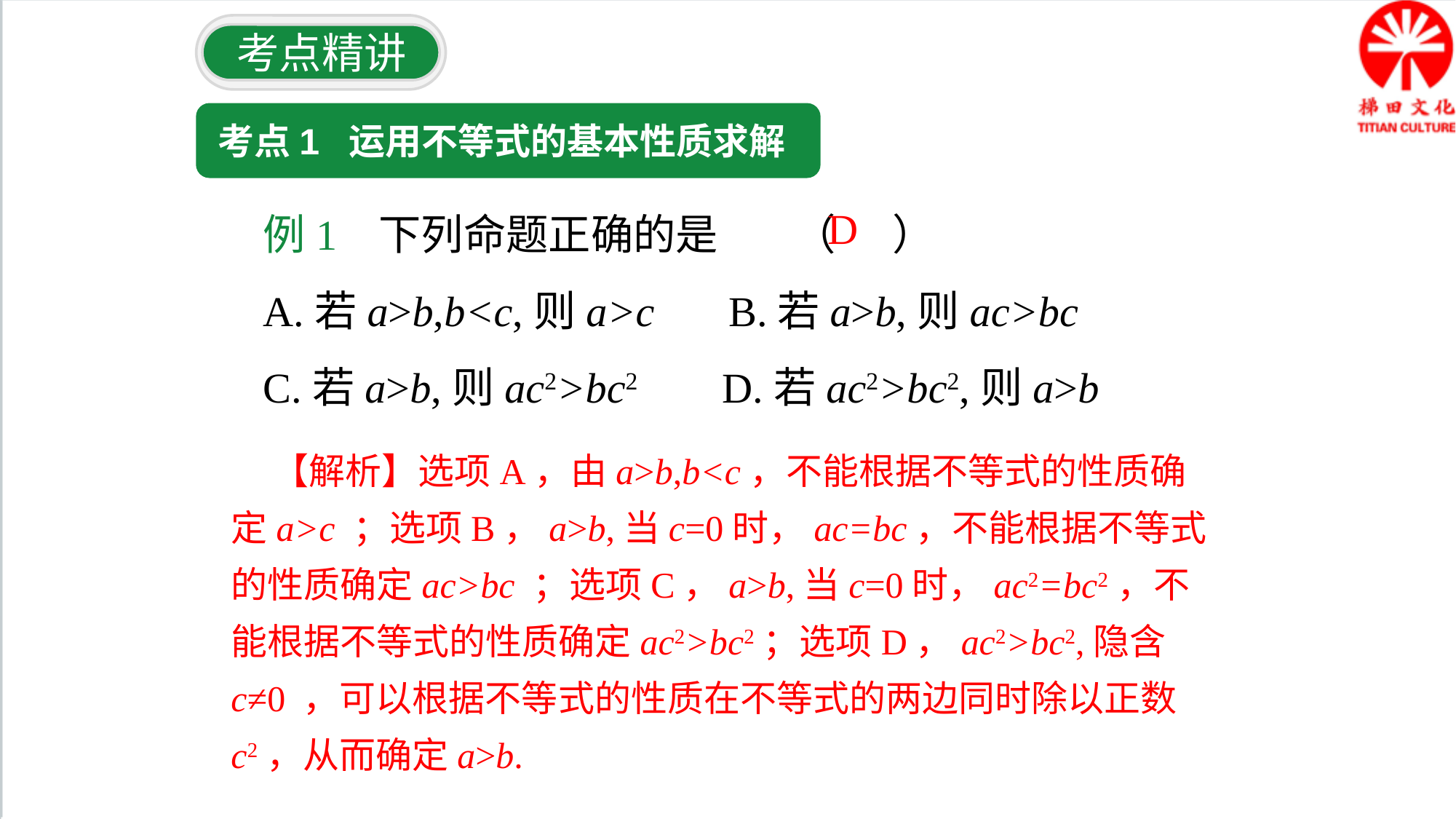

考点精讲

考点1  运用不等式的基本性质求解
例1   下列命题正确的是        （      ）
A.若a>b,b<c,则a>c       B.若a>b,则ac>bc
C.若a>b,则ac2>bc2        D.若ac2>bc2,则a>b
D
    【解析】选项A，由a>b,b<c，不能根据不等式的性质确定a>c ；选项B，a>b,当c=0时，ac=bc，不能根据不等式的性质确定ac>bc ；选项C，a>b,当c=0时，ac2=bc2，不能根据不等式的性质确定ac2>bc2；选项D，ac2>bc2,隐含c≠0 ，可以根据不等式的性质在不等式的两边同时除以正数c2，从而确定a>b.